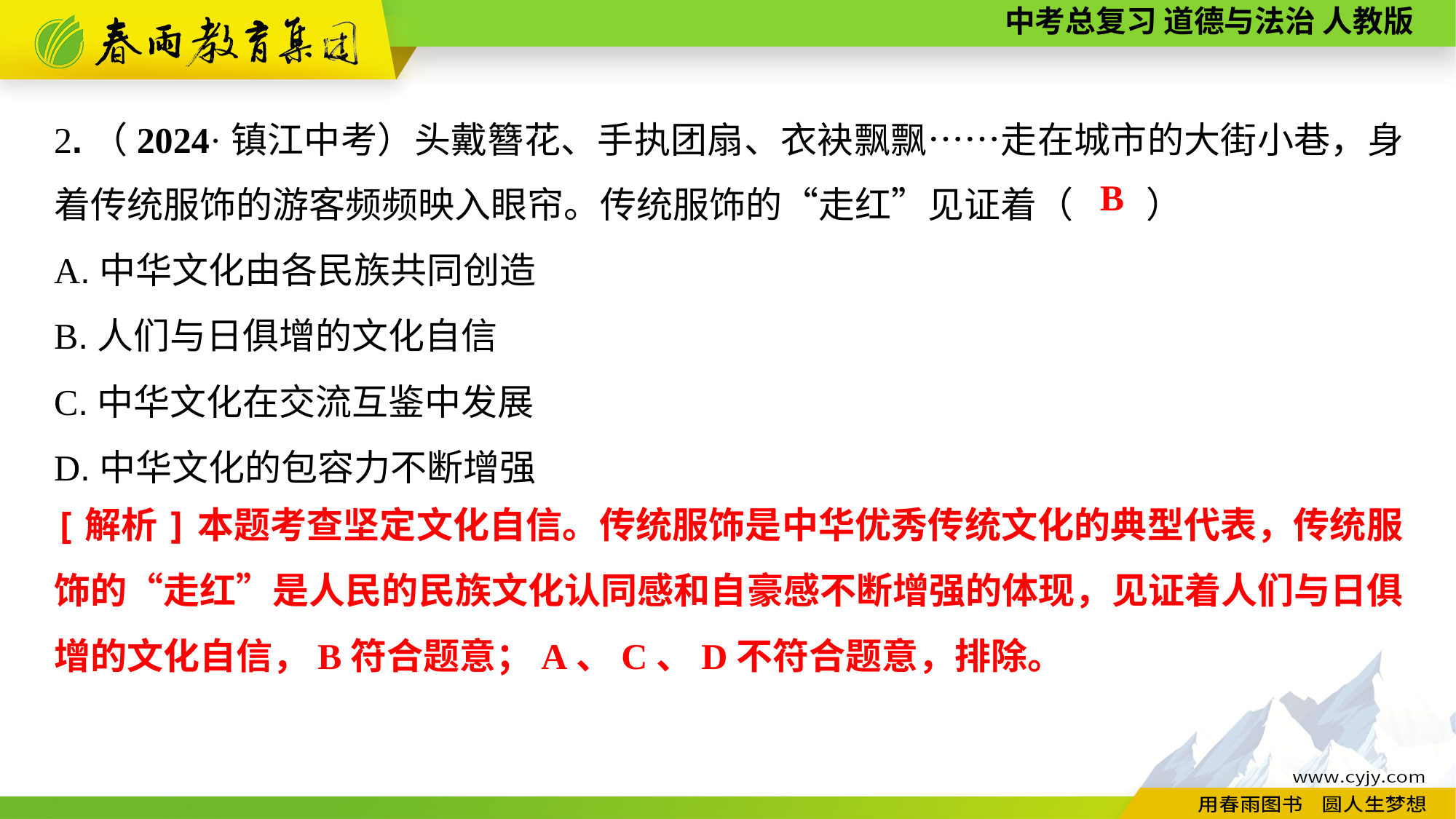

2.（2024·镇江中考）头戴簪花、手执团扇、衣袂飘飘……走在城市的大街小巷，身着传统服饰的游客频频映入眼帘。传统服饰的“走红”见证着（　　）
A.中华文化由各民族共同创造
B.人们与日俱增的文化自信
C.中华文化在交流互鉴中发展
D.中华文化的包容力不断增强
B
[解析]本题考查坚定文化自信。传统服饰是中华优秀传统文化的典型代表，传统服饰的“走红”是人民的民族文化认同感和自豪感不断增强的体现，见证着人们与日俱增的文化自信，B符合题意；A、C、D不符合题意，排除。